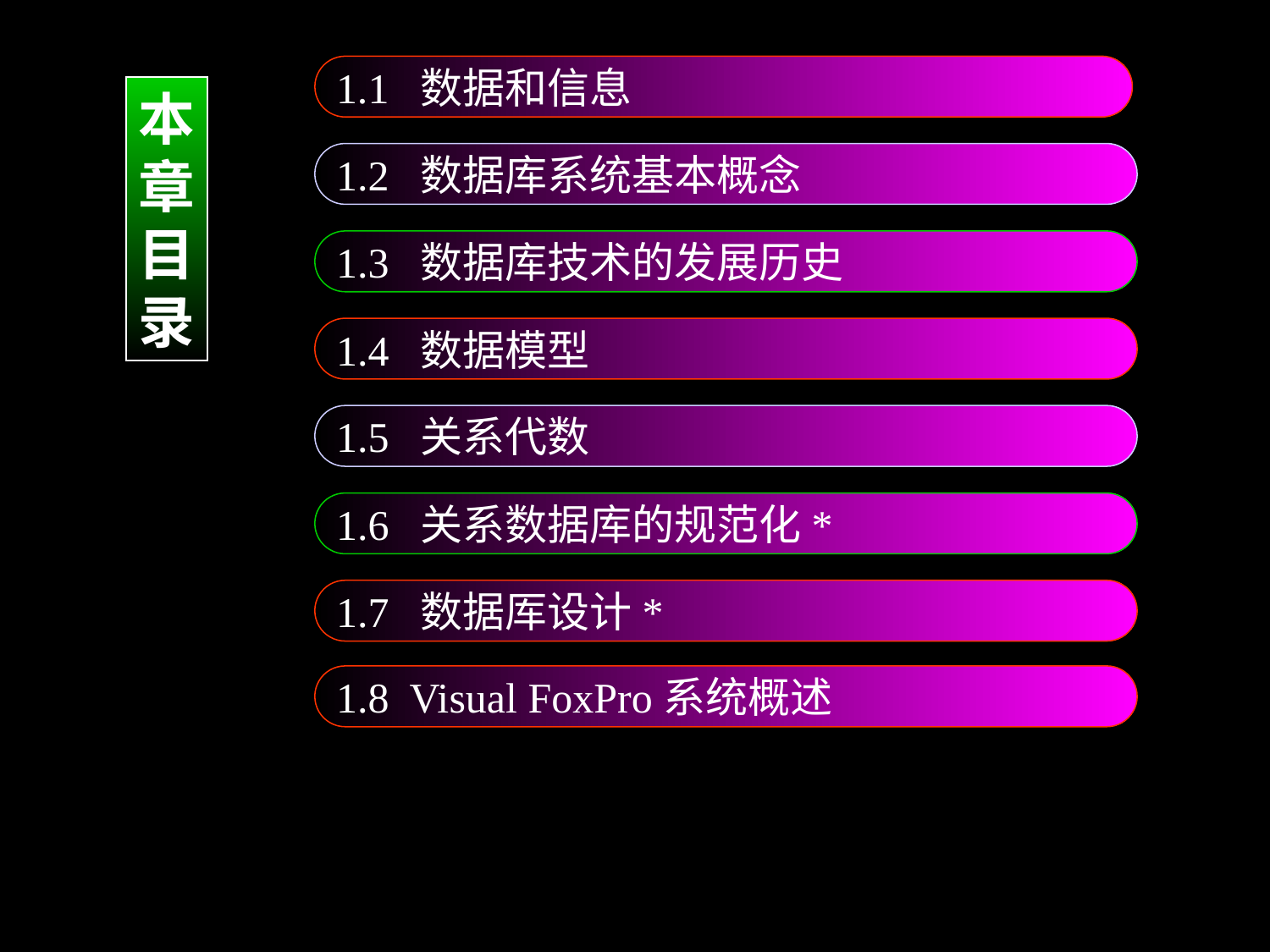

1.1  数据和信息
本
章
目
录
1.2  数据库系统基本概念
1.3  数据库技术的发展历史
1.4  数据模型
1.5  关系代数
1.6  关系数据库的规范化*
1.7  数据厍设计*
1.8  Visual FoxPro系统概述